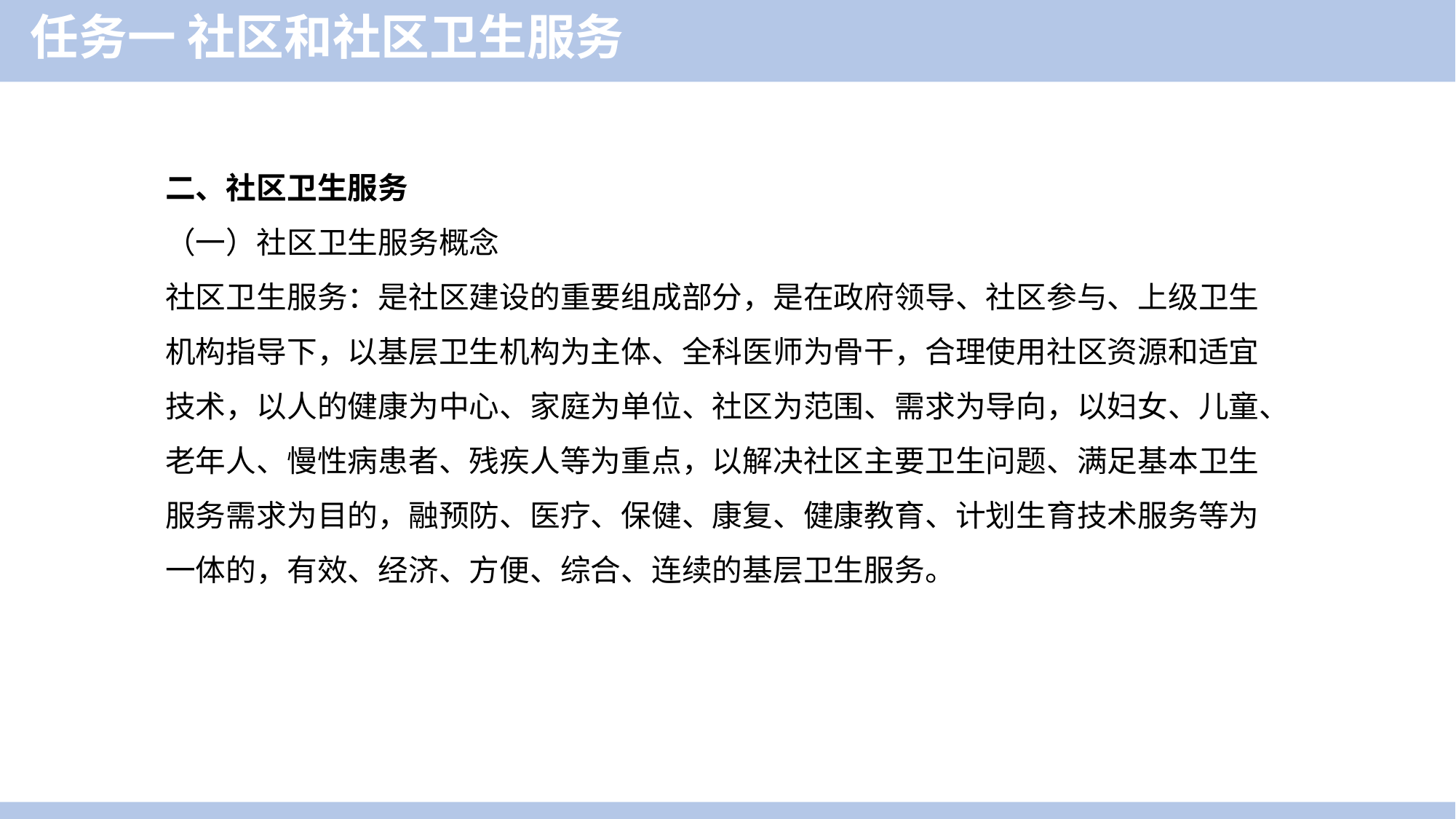

任务一 社区和社区卫生服务
二、社区卫生服务
（一）社区卫生服务概念
社区卫生服务：是社区建设的重要组成部分，是在政府领导、社区参与、上级卫生机构指导下，以基层卫生机构为主体、全科医师为骨干，合理使用社区资源和适宜技术，以人的健康为中心、家庭为单位、社区为范围、需求为导向，以妇女、儿童、老年人、慢性病患者、残疾人等为重点，以解决社区主要卫生问题、满足基本卫生服务需求为目的，融预防、医疗、保健、康复、健康教育、计划生育技术服务等为一体的，有效、经济、方便、综合、连续的基层卫生服务。